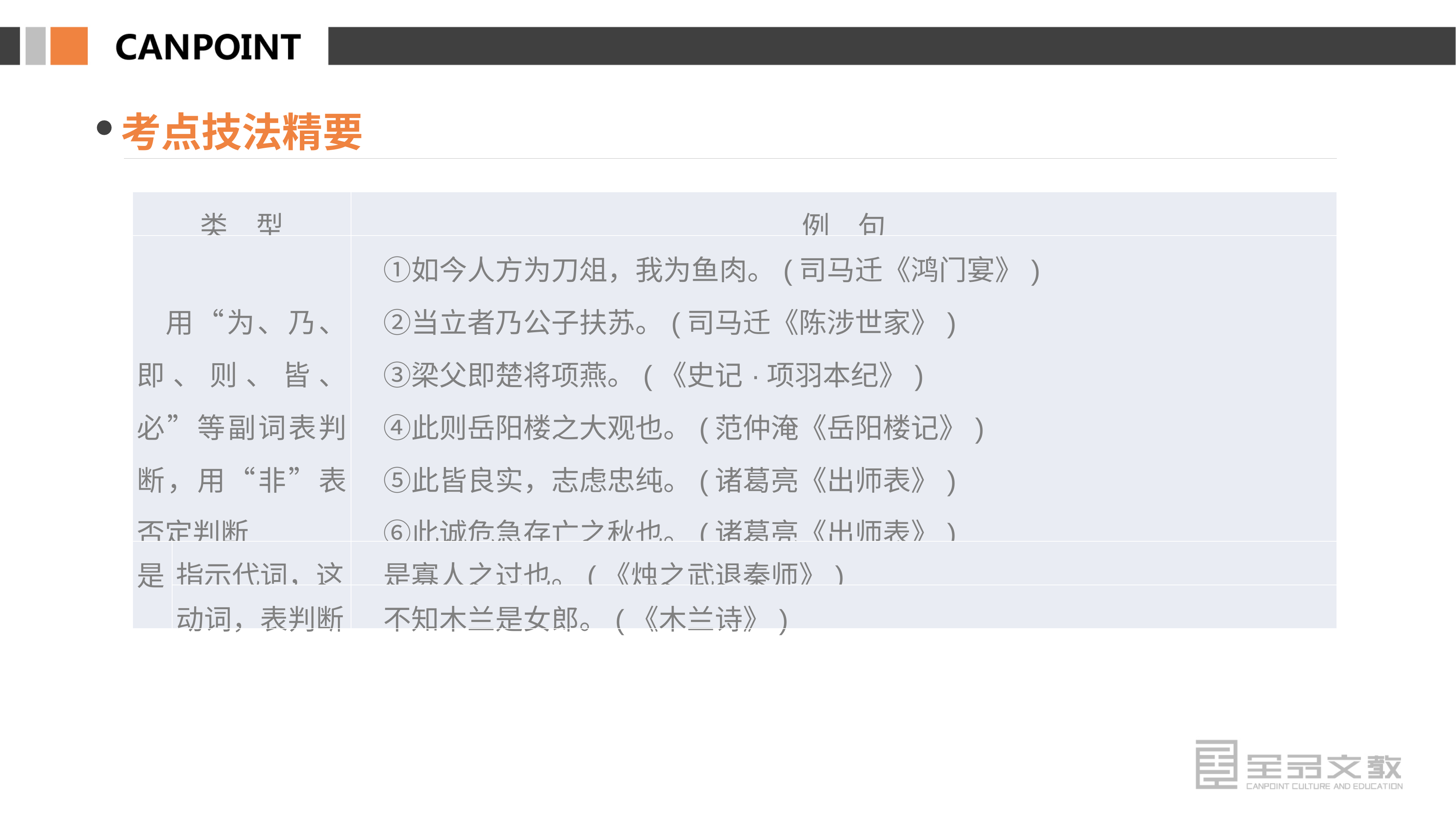

考点技法精要

| 类　型 |  | 例　句 |
| --- | --- | --- |
| 用“为、乃、即、则、皆、必”等副词表判断，用“非”表否定判断 |  | ①如今人方为刀俎，我为鱼肉。(司马迁《鸿门宴》) 　②当立者乃公子扶苏。(司马迁《陈涉世家》) 　③梁父即楚将项燕。(《史记·项羽本纪》) 　④此则岳阳楼之大观也。(范仲淹《岳阳楼记》) 　⑤此皆良实，志虑忠纯。(诸葛亮《出师表》) 　⑥此诚危急存亡之秋也。(诸葛亮《出师表》) 　⑦此非曹孟德之诗乎？(苏轼《赤壁赋》) |
| 是 | 指示代词，这 | 是寡人之过也。(《烛之武退秦师》) |
|  | 动词，表判断 | 不知木兰是女郎。(《木兰诗》) |